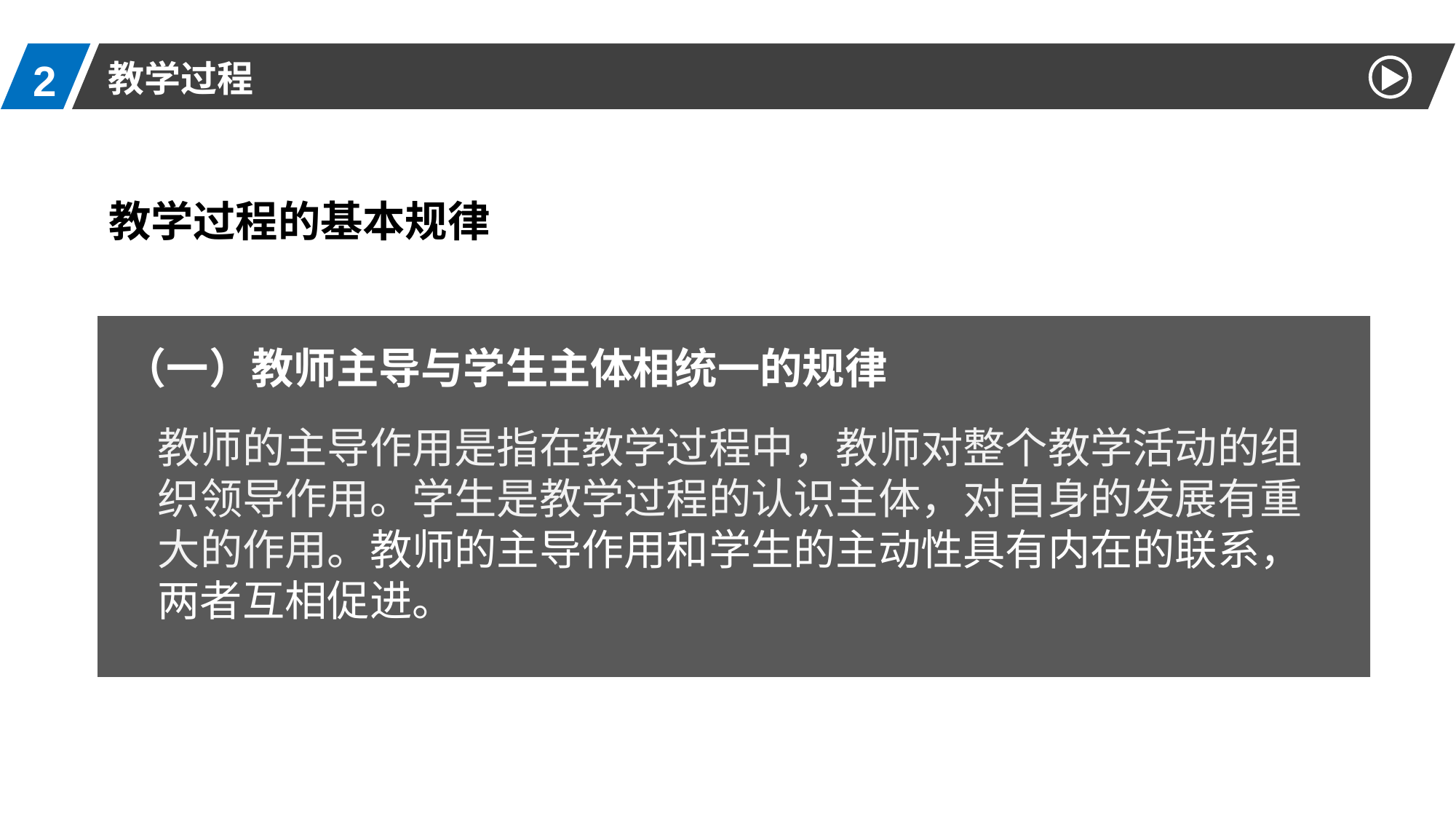

2
教学过程

教学过程的基本规律

（一）教师主导与学生主体相统一的规律
教师的主导作用是指在教学过程中，教师对整个教学活动的组织领导作用。学生是教学过程的认识主体，对自身的发展有重大的作用。教师的主导作用和学生的主动性具有内在的联系，两者互相促进。